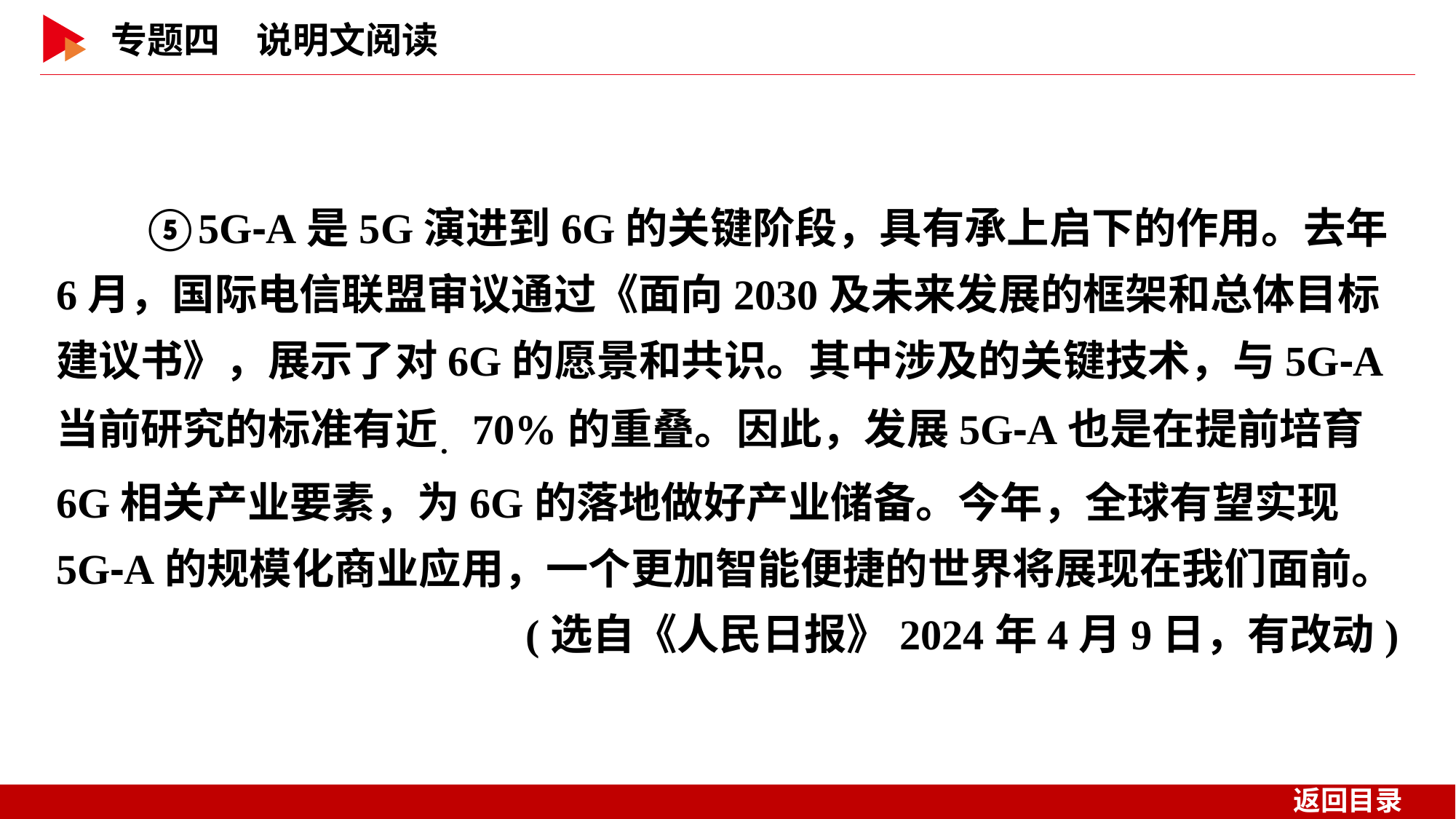

⑤5G⁃A是5G演进到6G的关键阶段，具有承上启下的作用。去年6月，国际电信联盟审议通过《面向2030及未来发展的框架和总体目标建议书》，展示了对6G的愿景和共识。其中涉及的关键技术，与5G⁃A当前研究的标准有近．70%的重叠。因此，发展5G⁃A也是在提前培育6G相关产业要素，为6G的落地做好产业储备。今年，全球有望实现5G⁃A的规模化商业应用，一个更加智能便捷的世界将展现在我们面前。
(选自《人民日报》2024年4月9日，有改动)